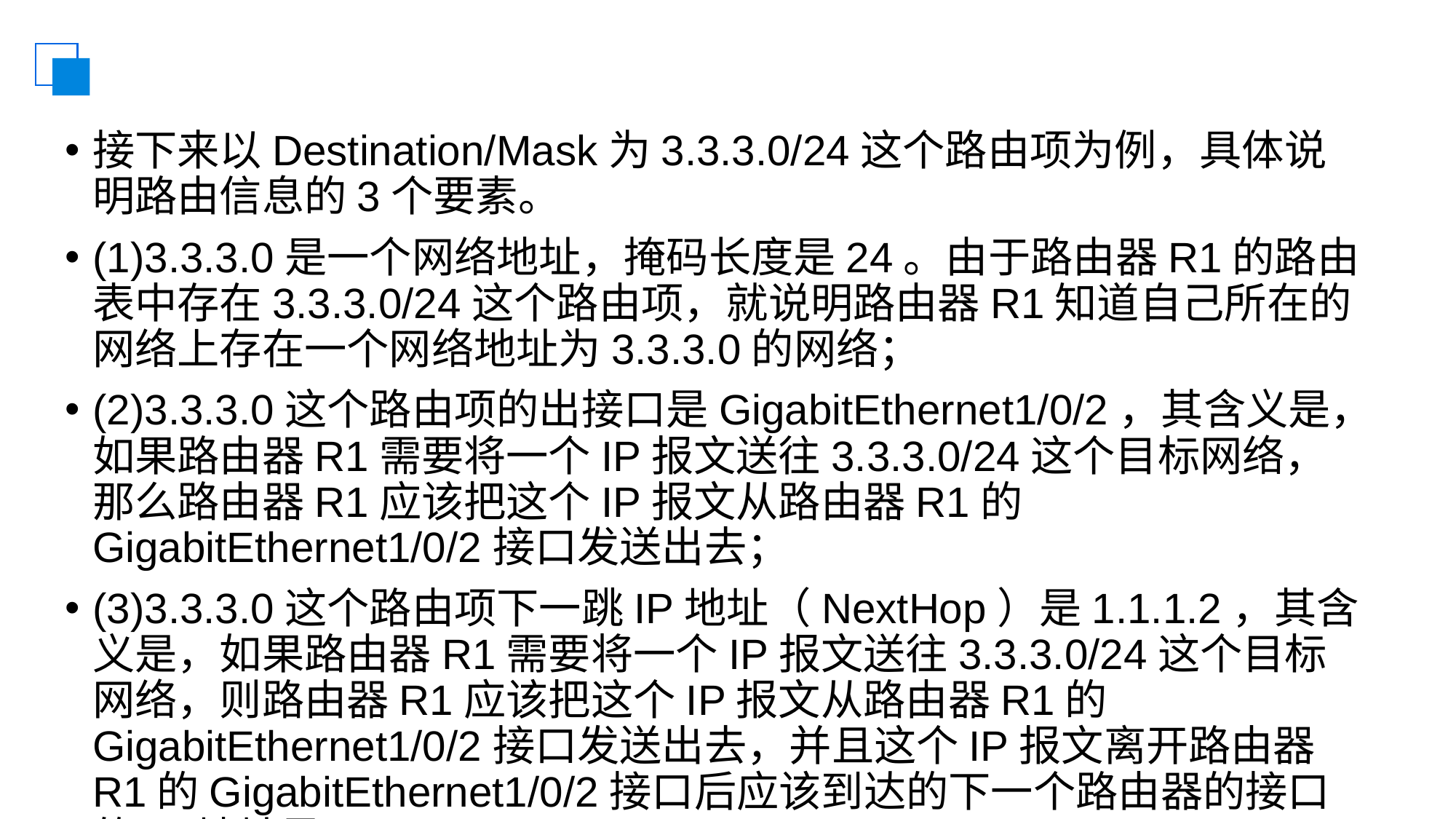

#
接下来以Destination/Mask为3.3.3.0/24这个路由项为例，具体说明路由信息的3个要素。
(1)3.3.3.0是一个网络地址，掩码长度是24。由于路由器R1的路由表中存在3.3.3.0/24这个路由项，就说明路由器R1知道自己所在的网络上存在一个网络地址为3.3.3.0的网络；
(2)3.3.3.0这个路由项的出接口是GigabitEthernet1/0/2，其含义是，如果路由器R1需要将一个IP报文送往3.3.3.0/24这个目标网络，那么路由器R1应该把这个IP报文从路由器R1的GigabitEthernet1/0/2接口发送出去；
(3)3.3.3.0这个路由项下一跳IP地址（NextHop）是1.1.1.2，其含义是，如果路由器R1需要将一个IP报文送往3.3.3.0/24这个目标网络，则路由器R1应该把这个IP报文从路由器R1的GigabitEthernet1/0/2接口发送出去，并且这个IP报文离开路由器R1的GigabitEthernet1/0/2接口后应该到达的下一个路由器的接口的IP地址是1.1.1.2。